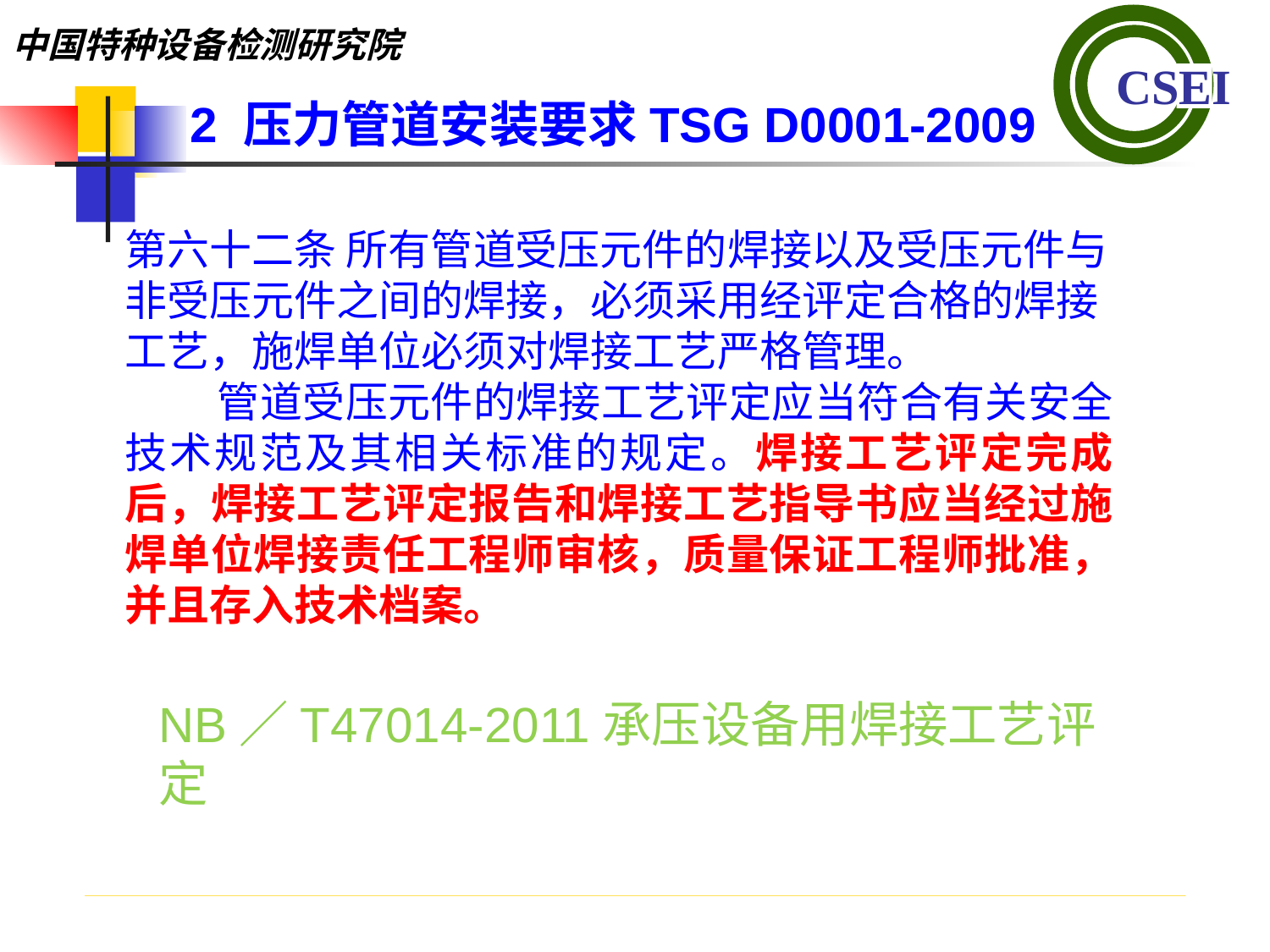

2 压力管道安装要求TSG D0001-2009
第六十二条 所有管道受压元件的焊接以及受压元件与非受压元件之间的焊接，必须采用经评定合格的焊接工艺，施焊单位必须对焊接工艺严格管理。    管道受压元件的焊接工艺评定应当符合有关安全技术规范及其相关标准的规定。焊接工艺评定完成后，焊接工艺评定报告和焊接工艺指导书应当经过施焊单位焊接责任工程师审核，质量保证工程师批准，并且存入技术档案。
NB／T47014-2011承压设备用焊接工艺评定